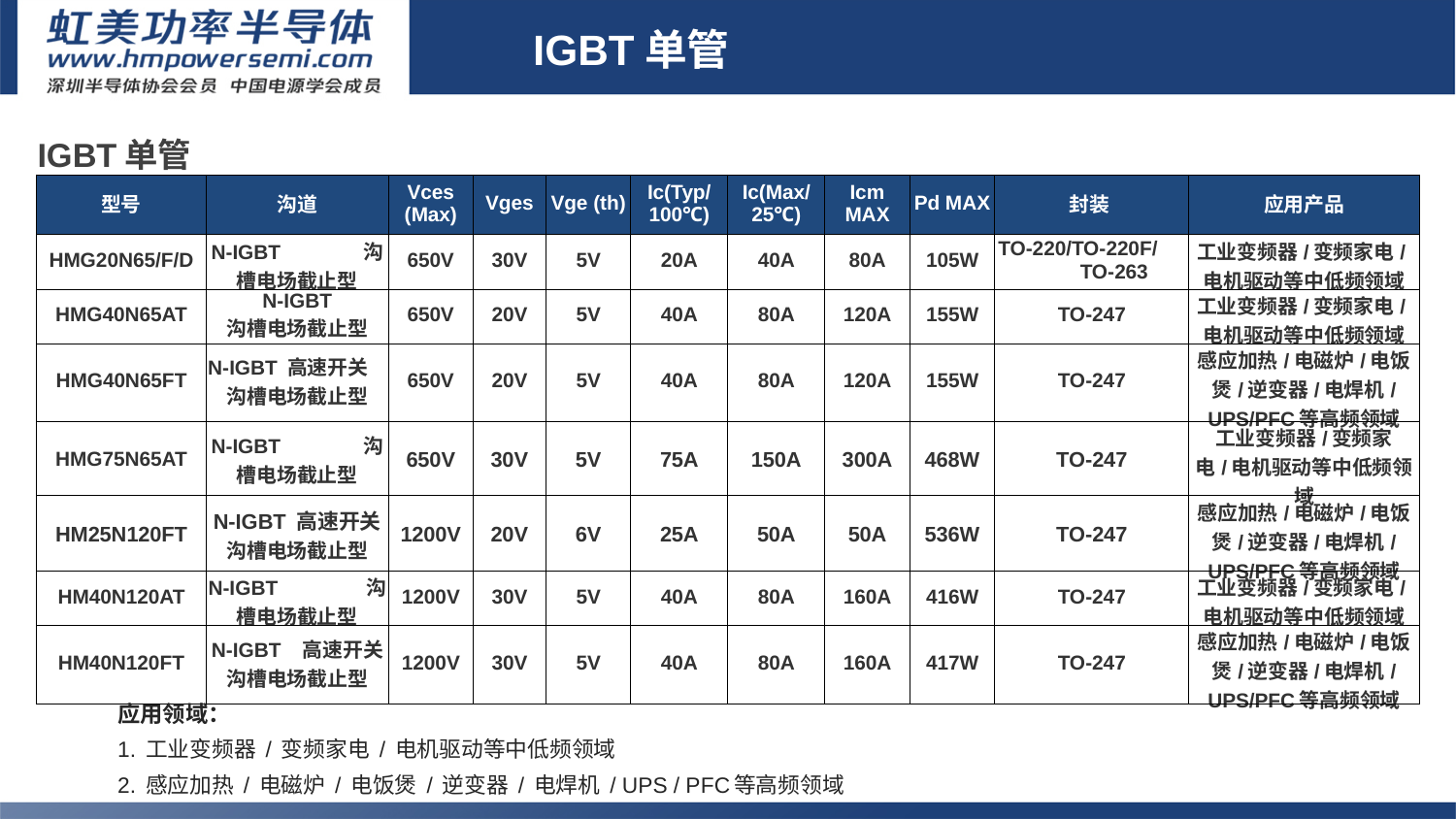

IGBT单管
| IGBT单管 |  |  |  |  |  |  |  |  |  |  |
| --- | --- | --- | --- | --- | --- | --- | --- | --- | --- | --- |
| 型号 | 沟道 | Vces (Max) | Vges | Vge (th) | Ic(Typ/ 100℃) | Ic(Max/ 25℃) | Icm MAX | Pd MAX | 封装 | 应用产品 |
| HMG20N65/F/D | N-IGBT 沟槽电场截止型 | 650V | 30V | 5V | 20A | 40A | 80A | 105W | TO-220/TO-220F/ TO-263 | 工业变频器/变频家电/ 电机驱动等中低频领域 |
| HMG40N65AT | N-IGBT 沟槽电场截止型 | 650V | 20V | 5V | 40A | 80A | 120A | 155W | TO-247 | 工业变频器/变频家电/ 电机驱动等中低频领域 |
| HMG40N65FT | N-IGBT 高速开关 沟槽电场截止型 | 650V | 20V | 5V | 40A | 80A | 120A | 155W | TO-247 | 感应加热/电磁炉/电饭煲/逆变器/电焊机/UPS/PFC等高频领域 |
| HMG75N65AT | N-IGBT 沟槽电场截止型 | 650V | 30V | 5V | 75A | 150A | 300A | 468W | TO-247 | 工业变频器/变频家电/电机驱动等中低频领域 |
| HM25N120FT | N-IGBT 高速开关沟槽电场截止型 | 1200V | 20V | 6V | 25A | 50A | 50A | 536W | TO-247 | 感应加热/电磁炉/电饭煲/逆变器/电焊机/UPS/PFC等高频领域 |
| HM40N120AT | N-IGBT 沟槽电场截止型 | 1200V | 30V | 5V | 40A | 80A | 160A | 416W | TO-247 | 工业变频器/变频家电/ 电机驱动等中低频领域 |
| HM40N120FT | N-IGBT 高速开关 沟槽电场截止型 | 1200V | 30V | 5V | 40A | 80A | 160A | 417W | TO-247 | 感应加热/电磁炉/电饭煲/逆变器/电焊机/UPS/PFC等高频领域 |
# 1-3
应用领域：
1. 工业变频器 / 变频家电 / 电机驱动等中低频领域
2. 感应加热 / 电磁炉 / 电饭煲 / 逆变器 / 电焊机 / UPS / PFC等高频领域